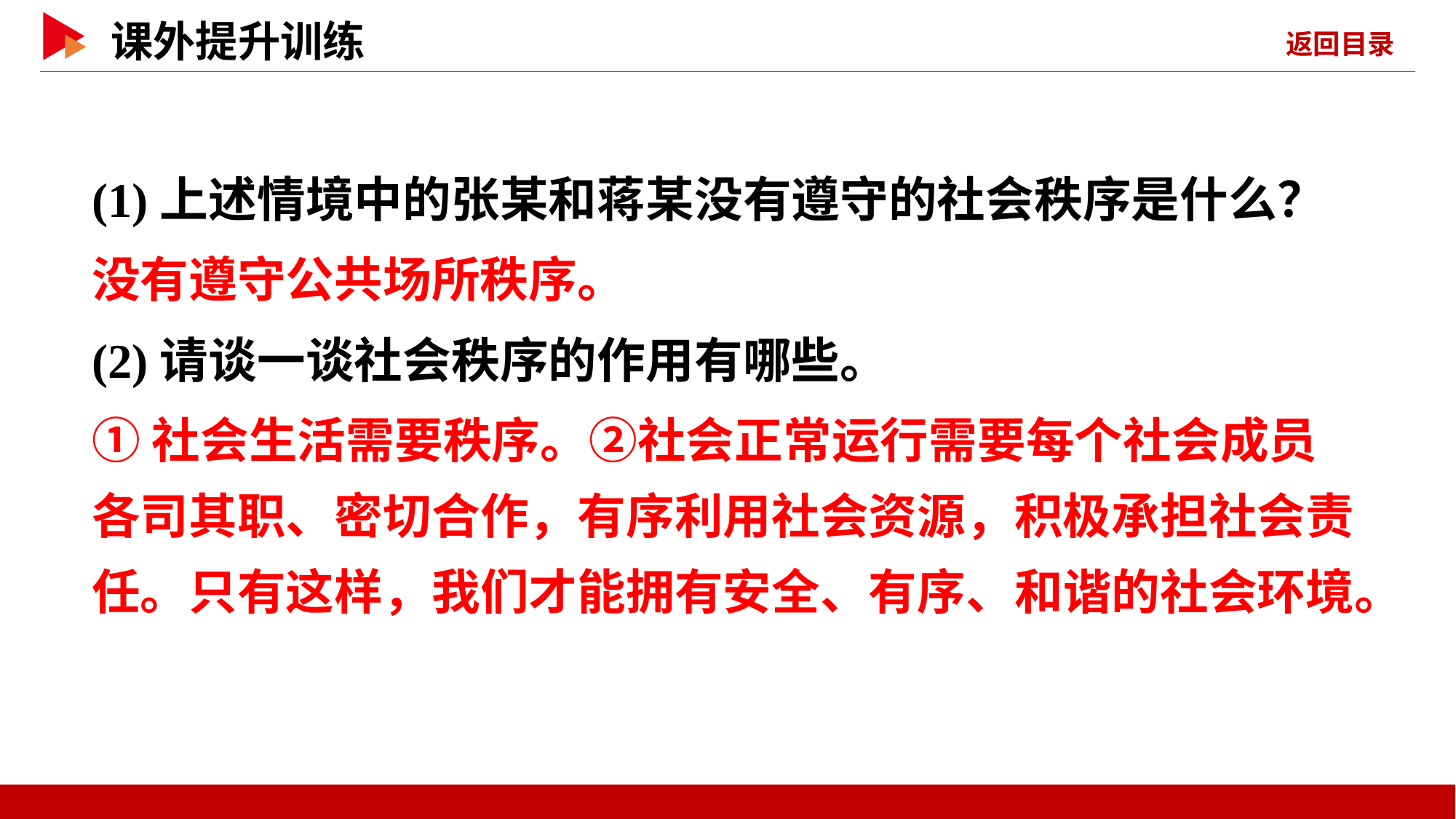

(1)上述情境中的张某和蒋某没有遵守的社会秩序是什么？
没有遵守公共场所秩序。
(2)请谈一谈社会秩序的作用有哪些。
①社会生活需要秩序。②社会正常运行需要每个社会成员各司其职、密切合作，有序利用社会资源，积极承担社会责任。只有这样，我们才能拥有安全、有序、和谐的社会环境。